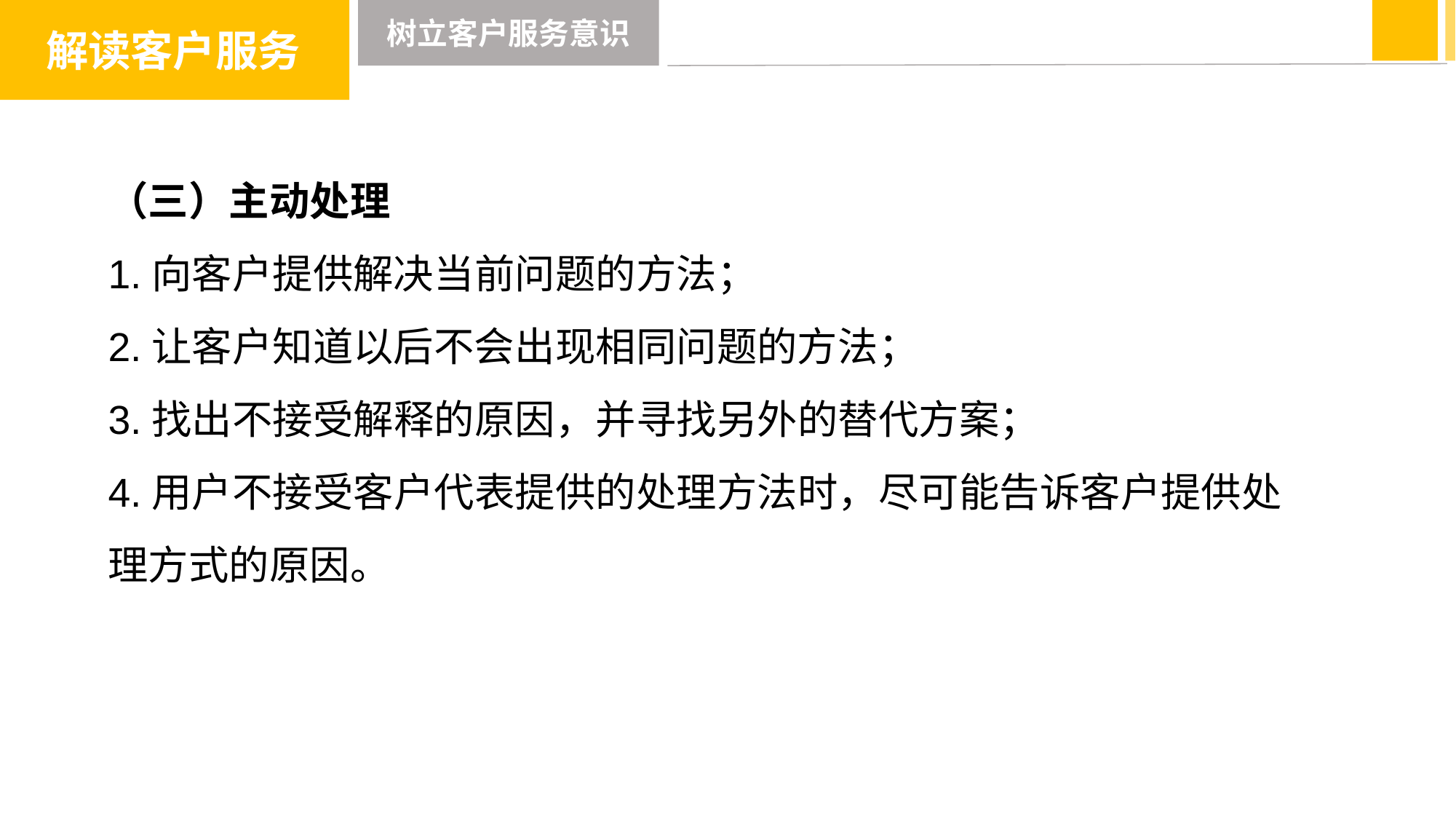

解读客户服务
树立客户服务意识

（三）主动处理
1.向客户提供解决当前问题的方法；
2.让客户知道以后不会出现相同问题的方法；
3.找出不接受解释的原因，并寻找另外的替代方案；
4.用户不接受客户代表提供的处理方法时，尽可能告诉客户提供处理方式的原因。